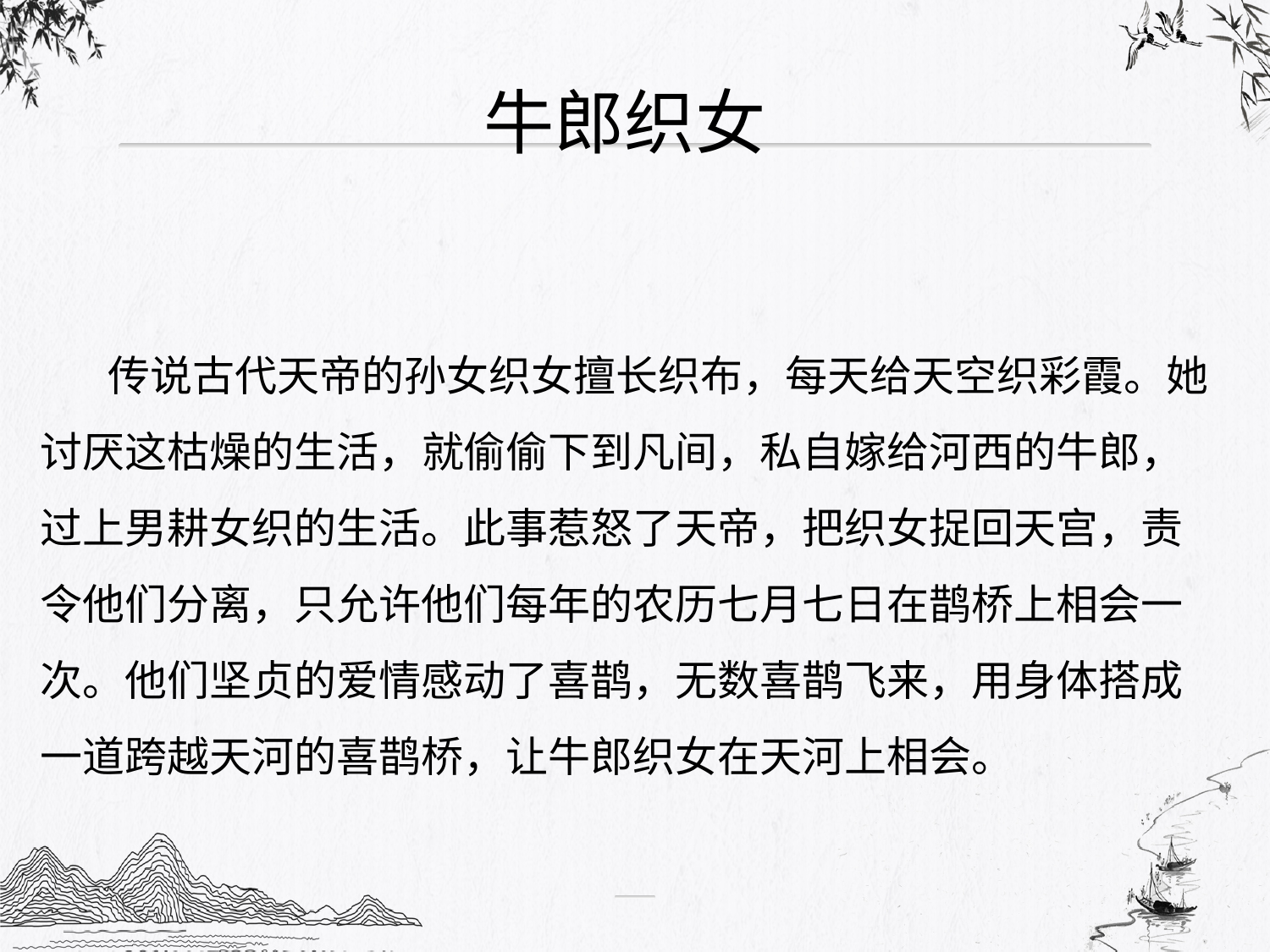

牛郎织女

      传说古代天帝的孙女织女擅长织布，每天给天空织彩霞。她讨厌这枯燥的生活，就偷偷下到凡间，私自嫁给河西的牛郎，过上男耕女织的生活。此事惹怒了天帝，把织女捉回天宫，责令他们分离，只允许他们每年的农历七月七日在鹊桥上相会一次。他们坚贞的爱情感动了喜鹊，无数喜鹊飞来，用身体搭成一道跨越天河的喜鹊桥，让牛郎织女在天河上相会。